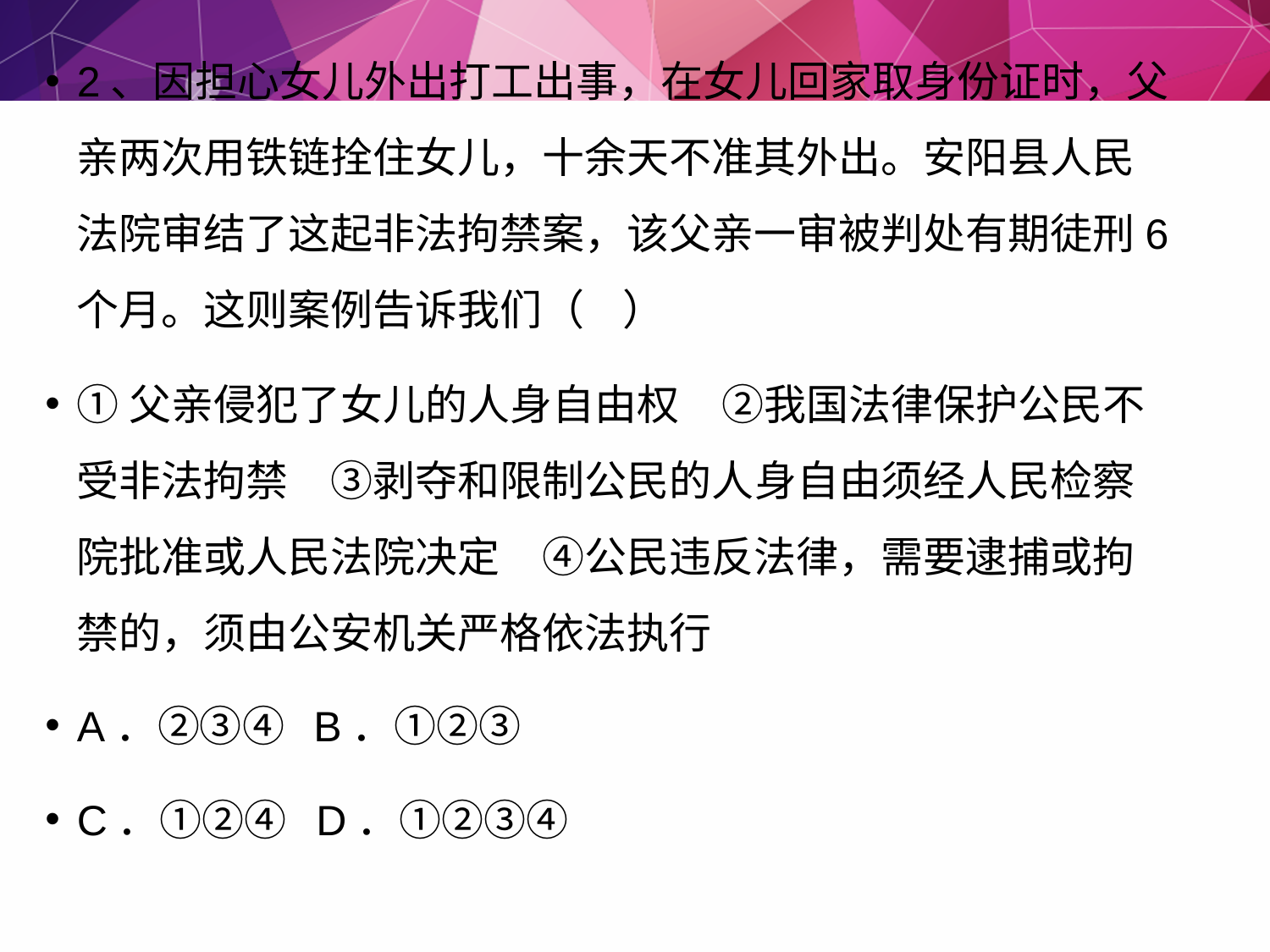

2、因担心女儿外出打工出事，在女儿回家取身份证时，父亲两次用铁链拴住女儿，十余天不准其外出。安阳县人民法院审结了这起非法拘禁案，该父亲一审被判处有期徒刑6个月。这则案例告诉我们（    ）
①父亲侵犯了女儿的人身自由权　②我国法律保护公民不受非法拘禁　③剥夺和限制公民的人身自由须经人民检察院批准或人民法院决定　④公民违反法律，需要逮捕或拘禁的，须由公安机关严格依法执行
A．②③④  B．①②③
C．①②④  D．①②③④